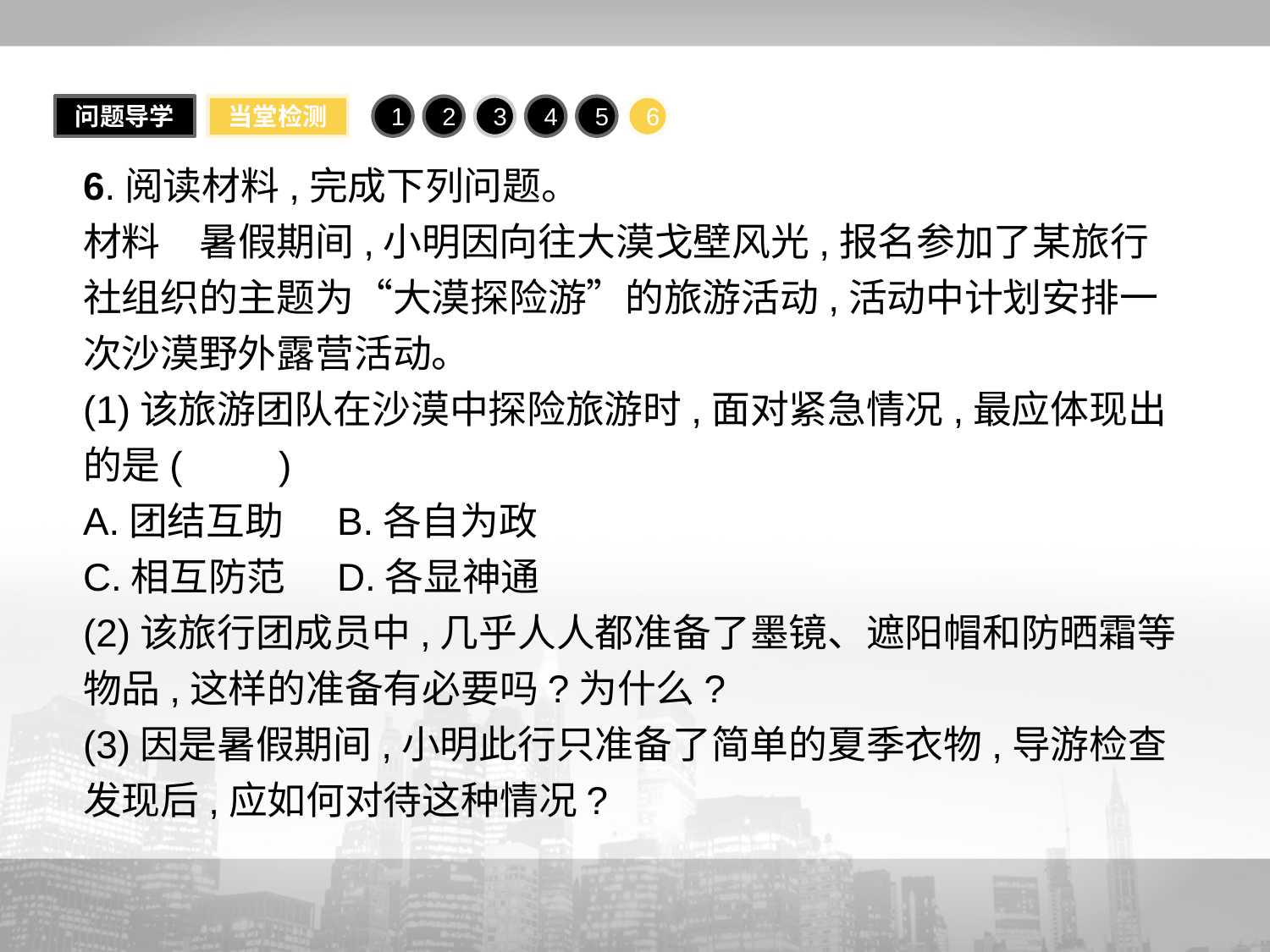

问题导学
当堂检测
1
2
3
4
5
6
6.阅读材料,完成下列问题。
材料　暑假期间,小明因向往大漠戈壁风光,报名参加了某旅行社组织的主题为“大漠探险游”的旅游活动,活动中计划安排一次沙漠野外露营活动。
(1)该旅游团队在沙漠中探险旅游时,面对紧急情况,最应体现出的是(　　)
A.团结互助	B.各自为政
C.相互防范	D.各显神通
(2)该旅行团成员中,几乎人人都准备了墨镜、遮阳帽和防晒霜等物品,这样的准备有必要吗?为什么?
(3)因是暑假期间,小明此行只准备了简单的夏季衣物,导游检查发现后,应如何对待这种情况?